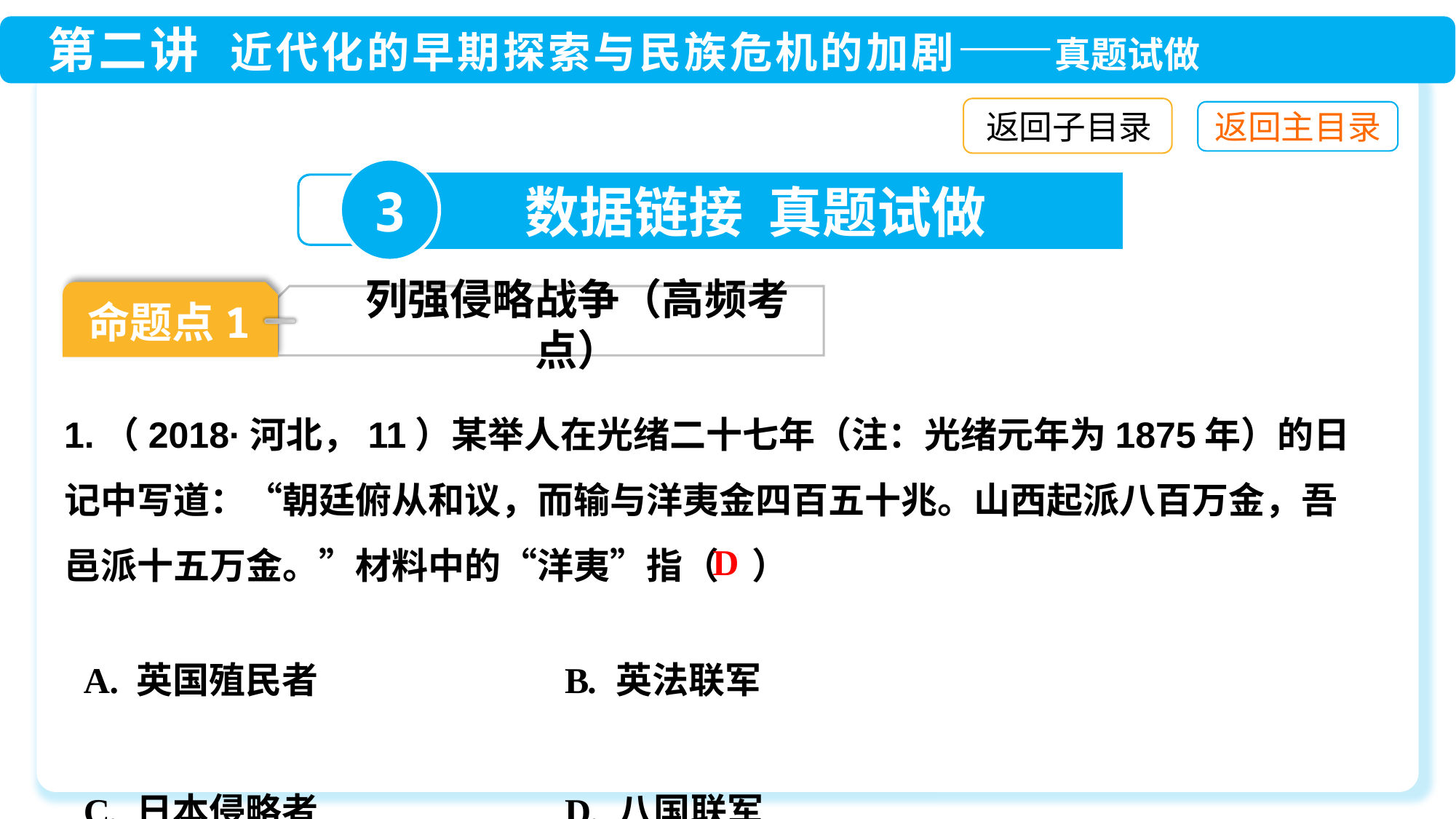

返回子目录

3
数据链接  真题试做

命题点1
列强侵略战争（高频考点）

1.（2018·河北，11）某举人在光绪二十七年（注：光绪元年为1875年）的日记中写道：“朝廷俯从和议，而输与洋夷金四百五十兆。山西起派八百万金，吾邑派十五万金。”材料中的“洋夷”指（    ）
D
A. 英国殖民者                             B. 英法联军
C. 日本侵略者                             D. 八国联军